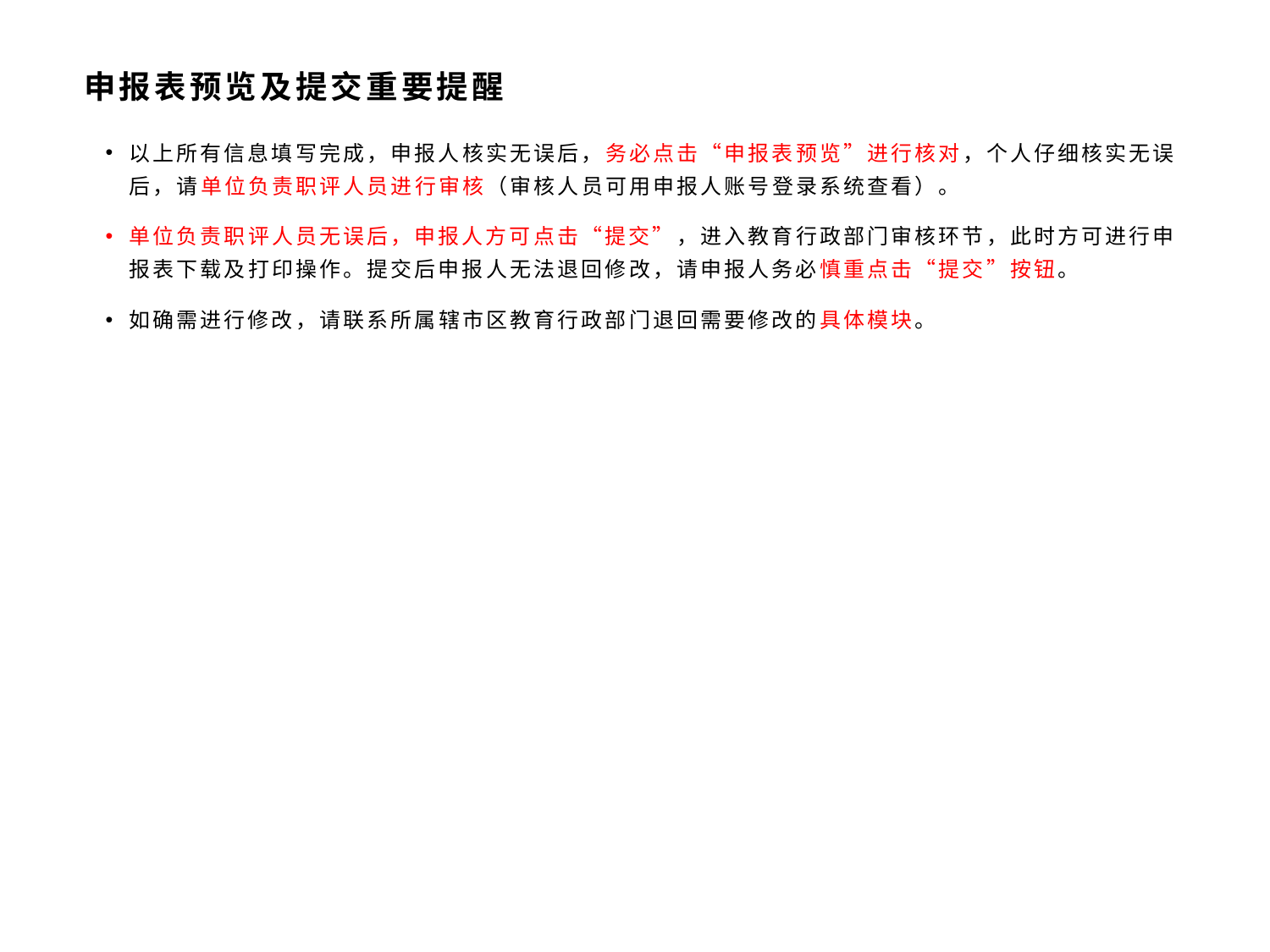

# 申报表预览及提交重要提醒
以上所有信息填写完成，申报人核实无误后，务必点击“申报表预览”进行核对，个人仔细核实无误后，请单位负责职评人员进行审核（审核人员可用申报人账号登录系统查看）。
单位负责职评人员无误后，申报人方可点击“提交”，进入教育行政部门审核环节，此时方可进行申报表下载及打印操作。提交后申报人无法退回修改，请申报人务必慎重点击“提交”按钮。
如确需进行修改，请联系所属辖市区教育行政部门退回需要修改的具体模块。